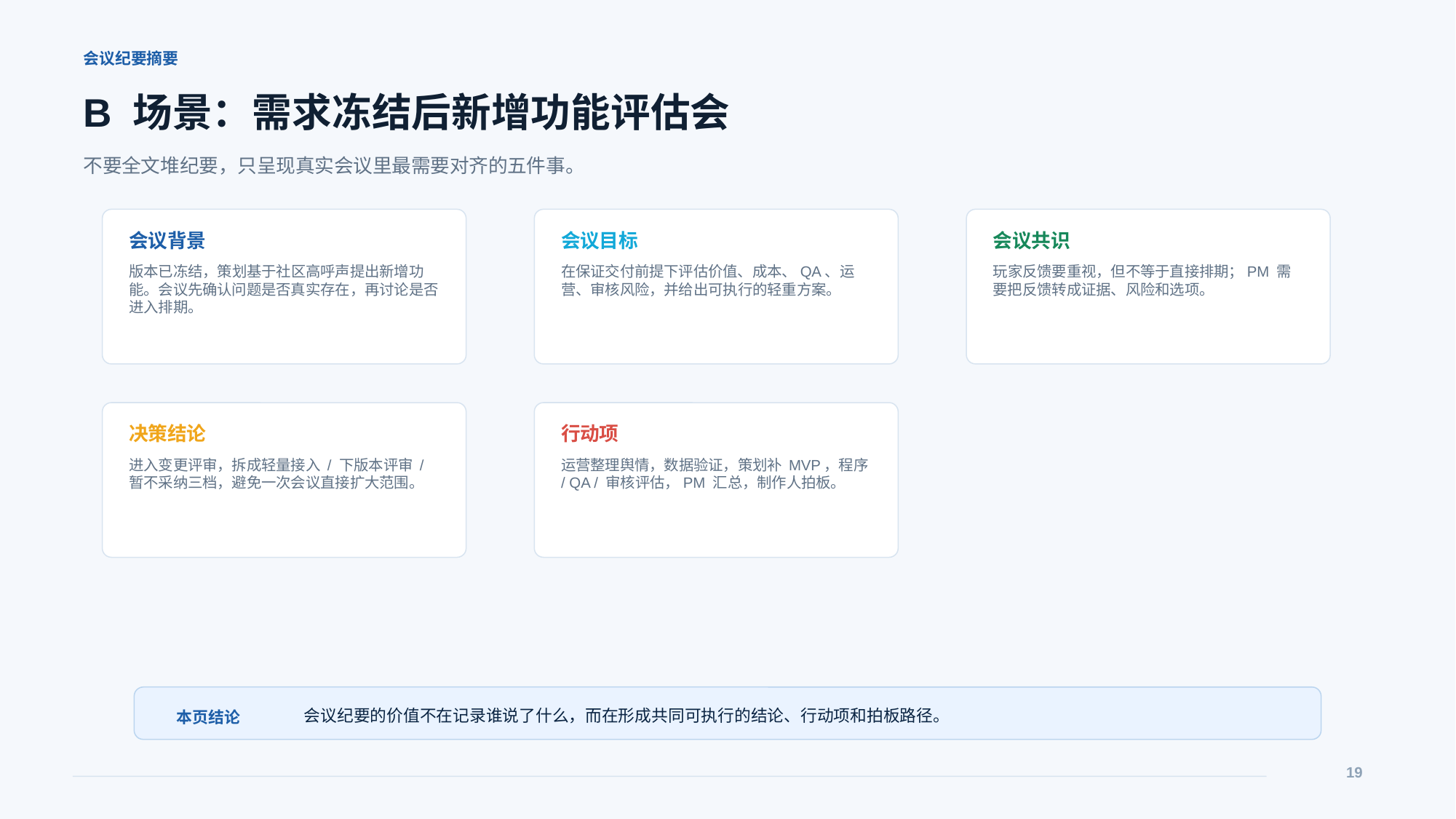

会议纪要摘要
B 场景：需求冻结后新增功能评估会
不要全文堆纪要，只呈现真实会议里最需要对齐的五件事。

会议背景
会议目标
会议共识
版本已冻结，策划基于社区高呼声提出新增功能。会议先确认问题是否真实存在，再讨论是否进入排期。
在保证交付前提下评估价值、成本、QA、运营、审核风险，并给出可执行的轻重方案。
玩家反馈要重视，但不等于直接排期；PM 需要把反馈转成证据、风险和选项。

决策结论
行动项
进入变更评审，拆成轻量接入 / 下版本评审 / 暂不采纳三档，避免一次会议直接扩大范围。
运营整理舆情，数据验证，策划补 MVP，程序 / QA / 审核评估，PM 汇总，制作人拍板。

会议纪要的价值不在记录谁说了什么，而在形成共同可执行的结论、行动项和拍板路径。
本页结论
19